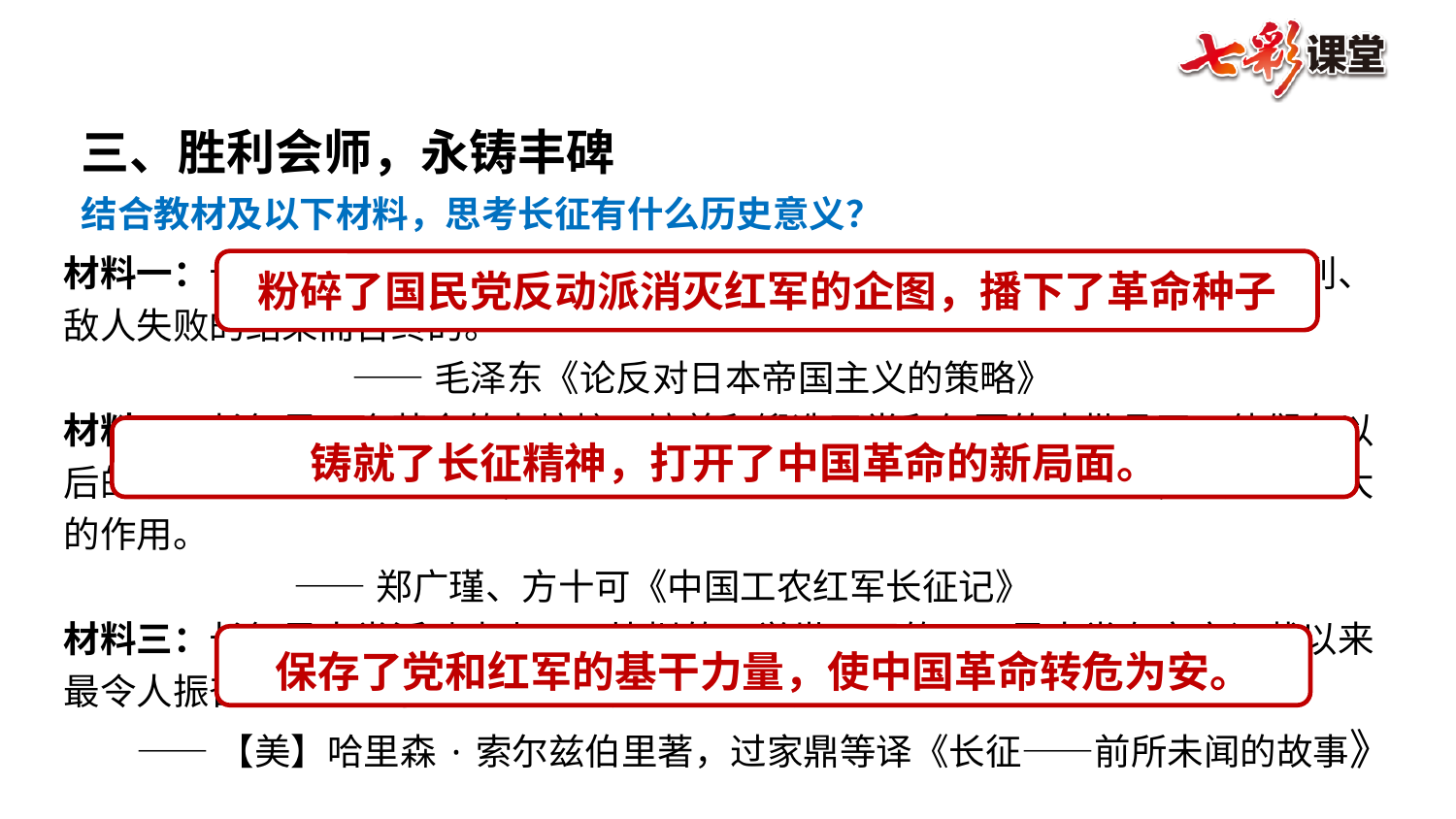

三、胜利会师，永铸丰碑
结合教材及以下材料，思考长征有什么历史意义？
材料一：长征是宣言书，长征是宣传队，长征是播种机……长征是以我们的胜利、敌人失败的结果而告终的。
                                   ——毛泽东《论反对日本帝国主义的策略》
材料二：长征是一个革命的大熔炉，培养和锻造了党和红军的大批骨干，他们在以后的抗日战争和解放战争中，在创立和建设社会主义新中国的斗争中，发挥了巨大的作用。
                            ——郑广瑾、方十可《中国工农红军长征记》
材料三：长征是人类活动史上无可比拟的，举世无双的……是人类有文字记载以来最令人振奋的大无畏事迹……它将成为人类坚定无畏的丰碑流传于世。
——【美】哈里森·索尔兹伯里著，过家鼎等译《长征——前所未闻的故事》
粉碎了国民党反动派消灭红军的企图，播下了革命种子
铸就了长征精神，打开了中国革命的新局面。
保存了党和红军的基干力量，使中国革命转危为安。